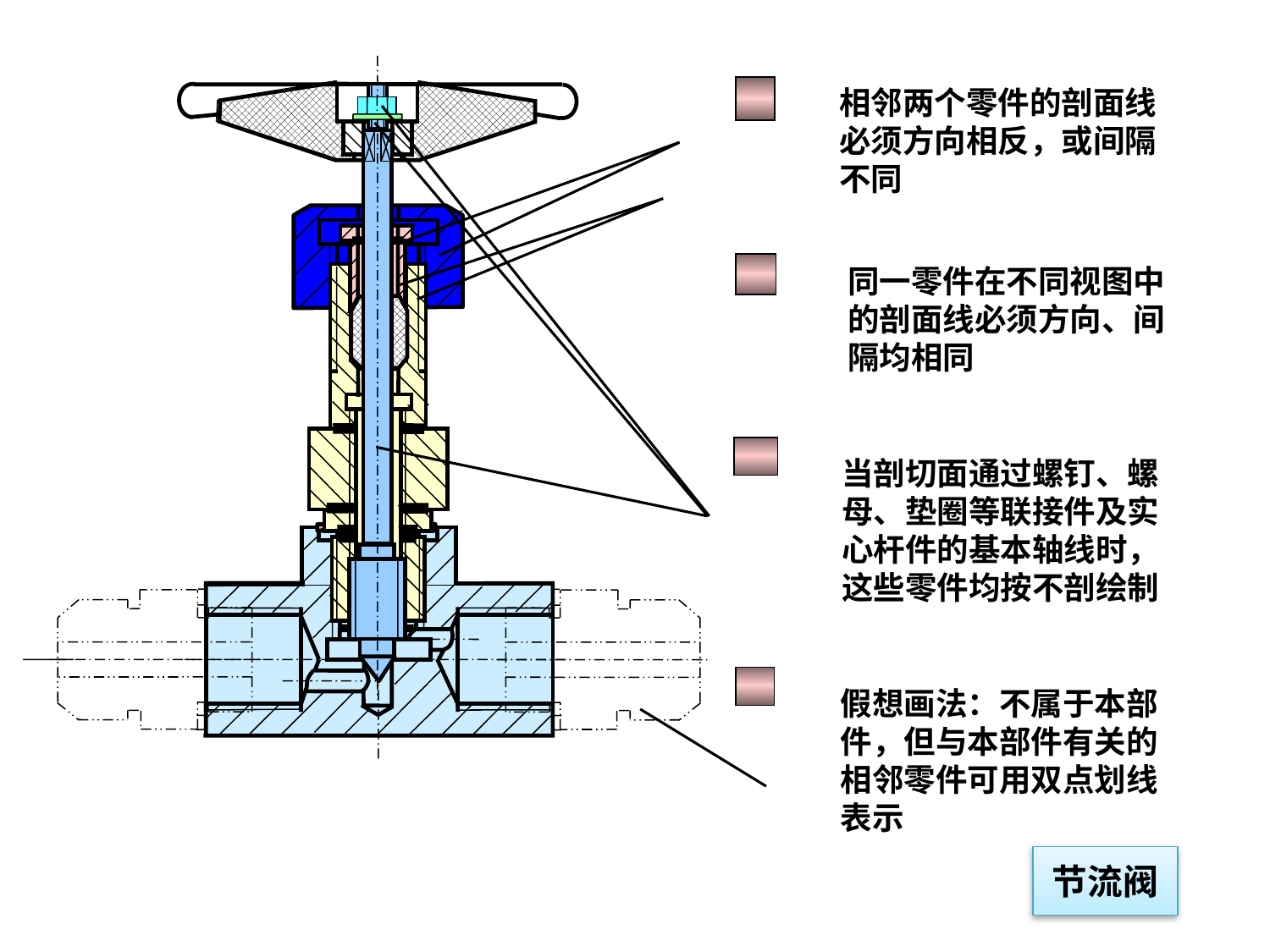

相邻两个零件的剖面线
必须方向相反，或间隔
不同

同一零件在不同视图中
的剖面线必须方向、间
隔均相同

当剖切面通过螺钉、螺
母、垫圈等联接件及实
心杆件的基本轴线时，
这些零件均按不剖绘制

假想画法：不属于本部
件，但与本部件有关的
相邻零件可用双点划线
表示

节流阀